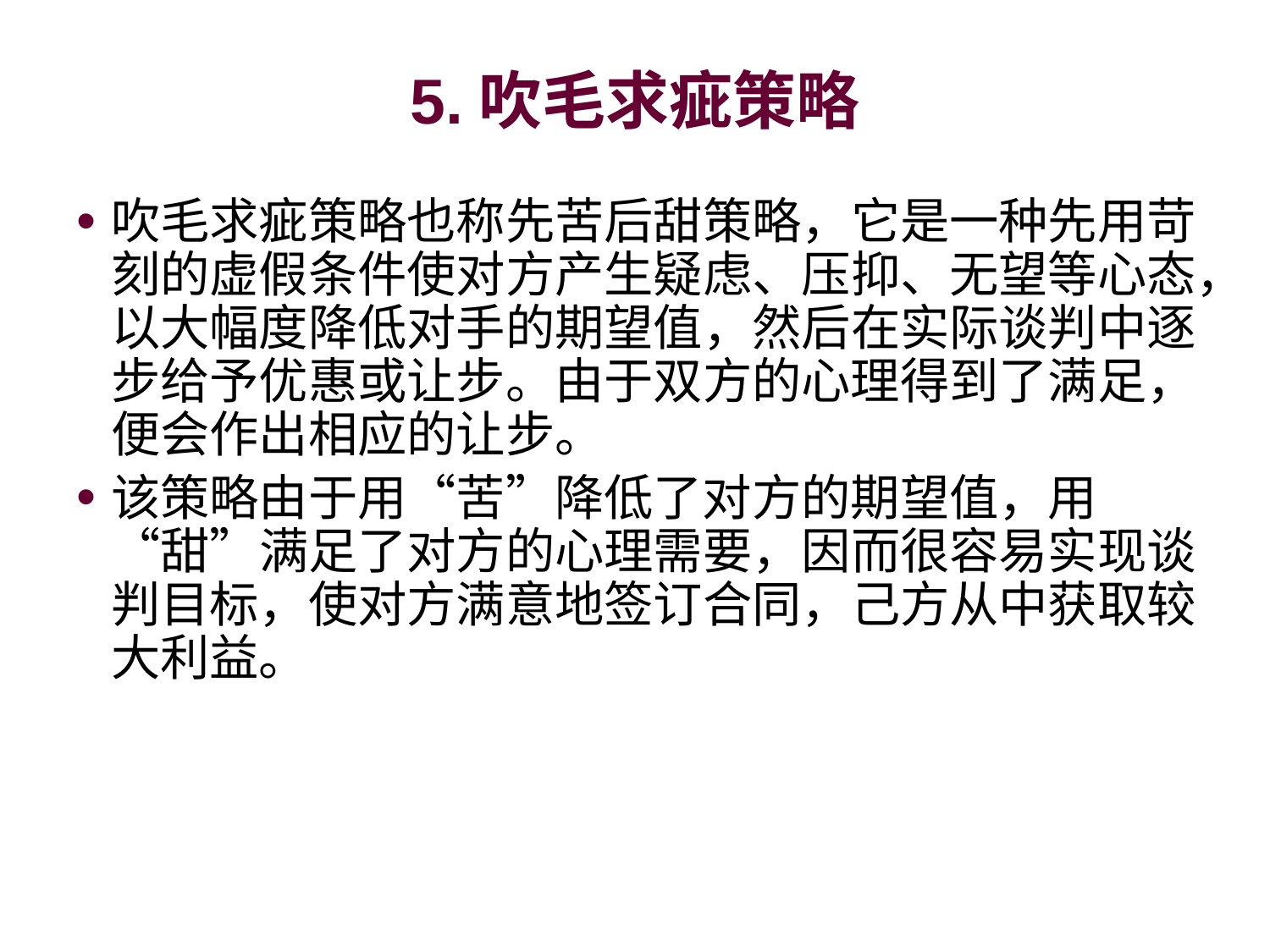

# 5.吹毛求疵策略
吹毛求疵策略也称先苦后甜策略，它是一种先用苛刻的虚假条件使对方产生疑虑、压抑、无望等心态，以大幅度降低对手的期望值，然后在实际谈判中逐步给予优惠或让步。由于双方的心理得到了满足，便会作出相应的让步。
该策略由于用“苦”降低了对方的期望值，用“甜”满足了对方的心理需要，因而很容易实现谈判目标，使对方满意地签订合同，己方从中获取较大利益。